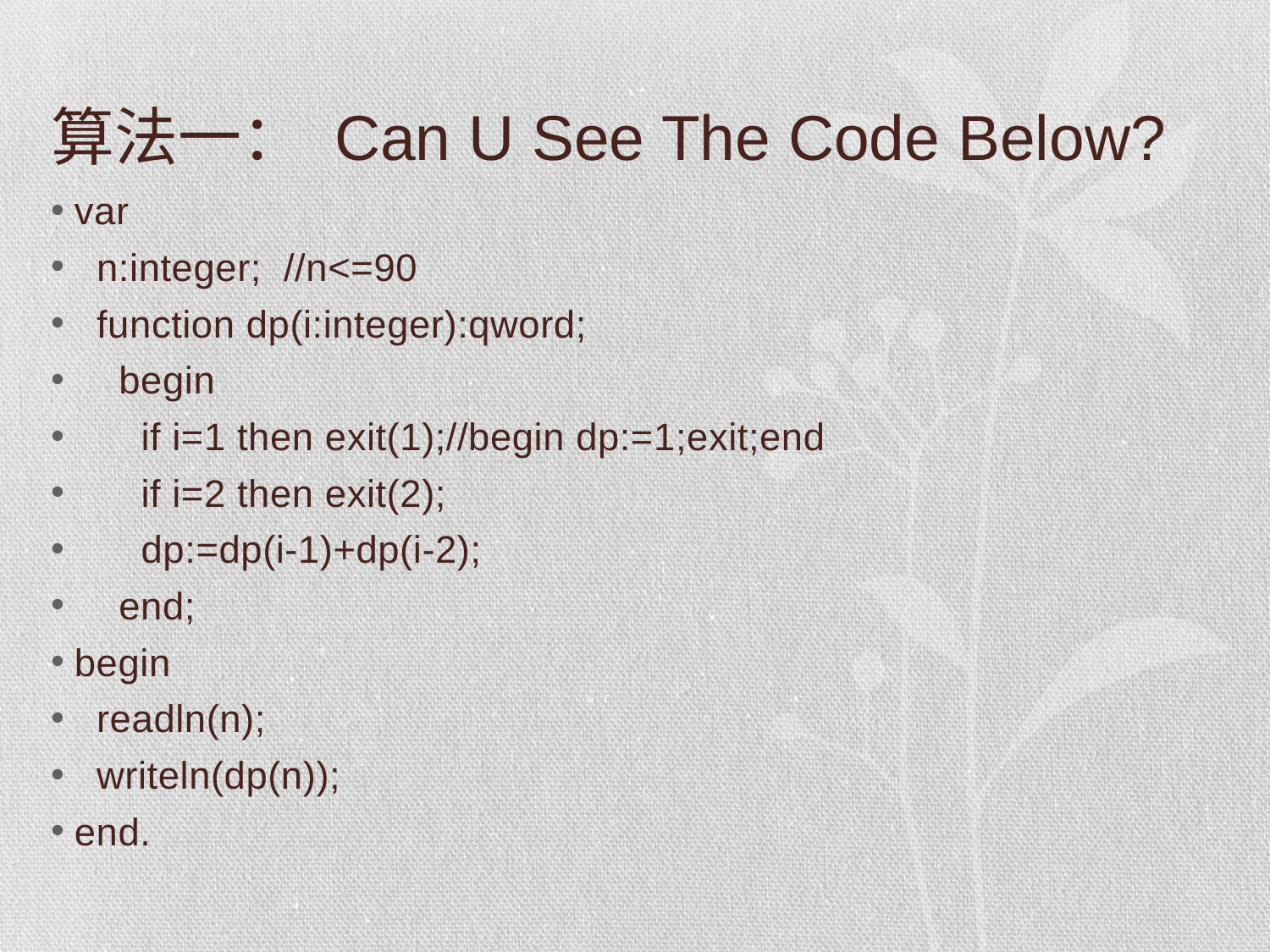

# 算法一： Can U See The Code Below?
var
  n:integer;  //n<=90
  function dp(i:integer):qword;
    begin
      if i=1 then exit(1);//begin dp:=1;exit;end
      if i=2 then exit(2);
      dp:=dp(i-1)+dp(i-2);
    end;
begin
  readln(n);
  writeln(dp(n));
end.